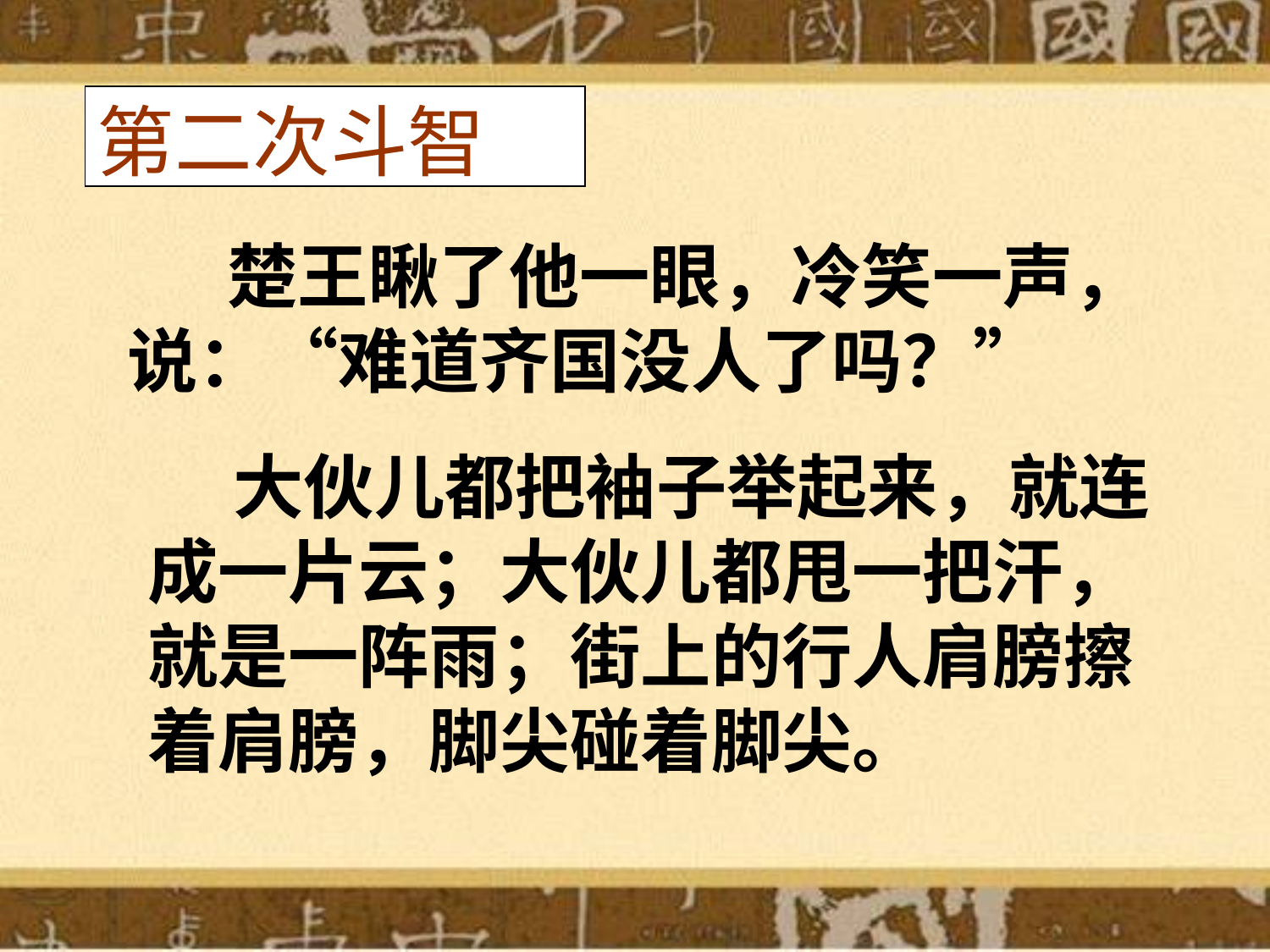

第二次斗智
      楚王瞅了他一眼，冷笑一声，说：“难道齐国没人了吗？”
     大伙儿都把袖子举起来，就连成一片云；大伙儿都甩一把汗，就是一阵雨；街上的行人肩膀擦着肩膀，脚尖碰着脚尖。